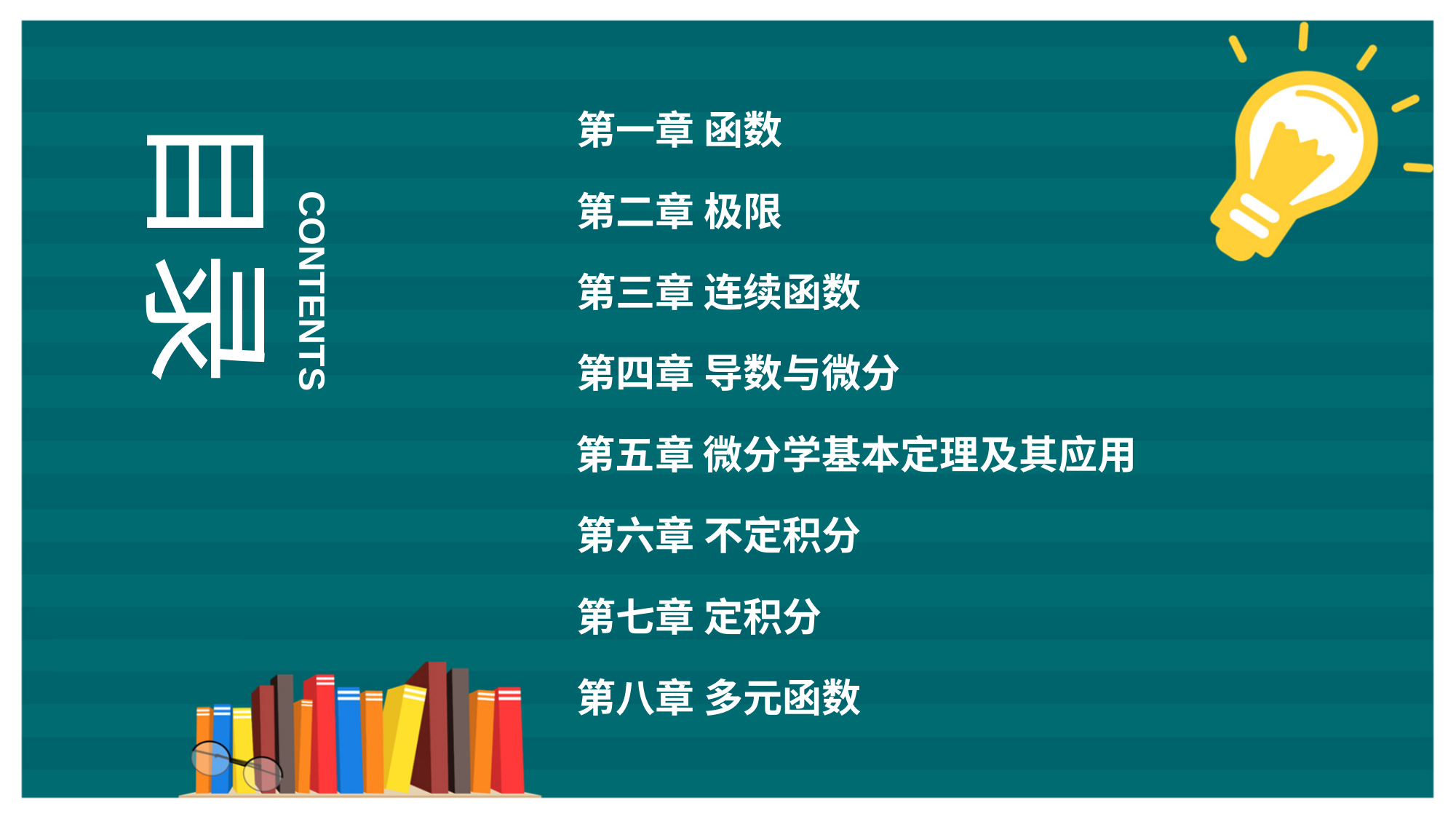

第一章 函数
目录
第二章 极限
CONTENTS
第三章 连续函数
第四章 导数与微分
第五章 微分学基本定理及其应用
第六章 不定积分
第七章 定积分
第八章 多元函数